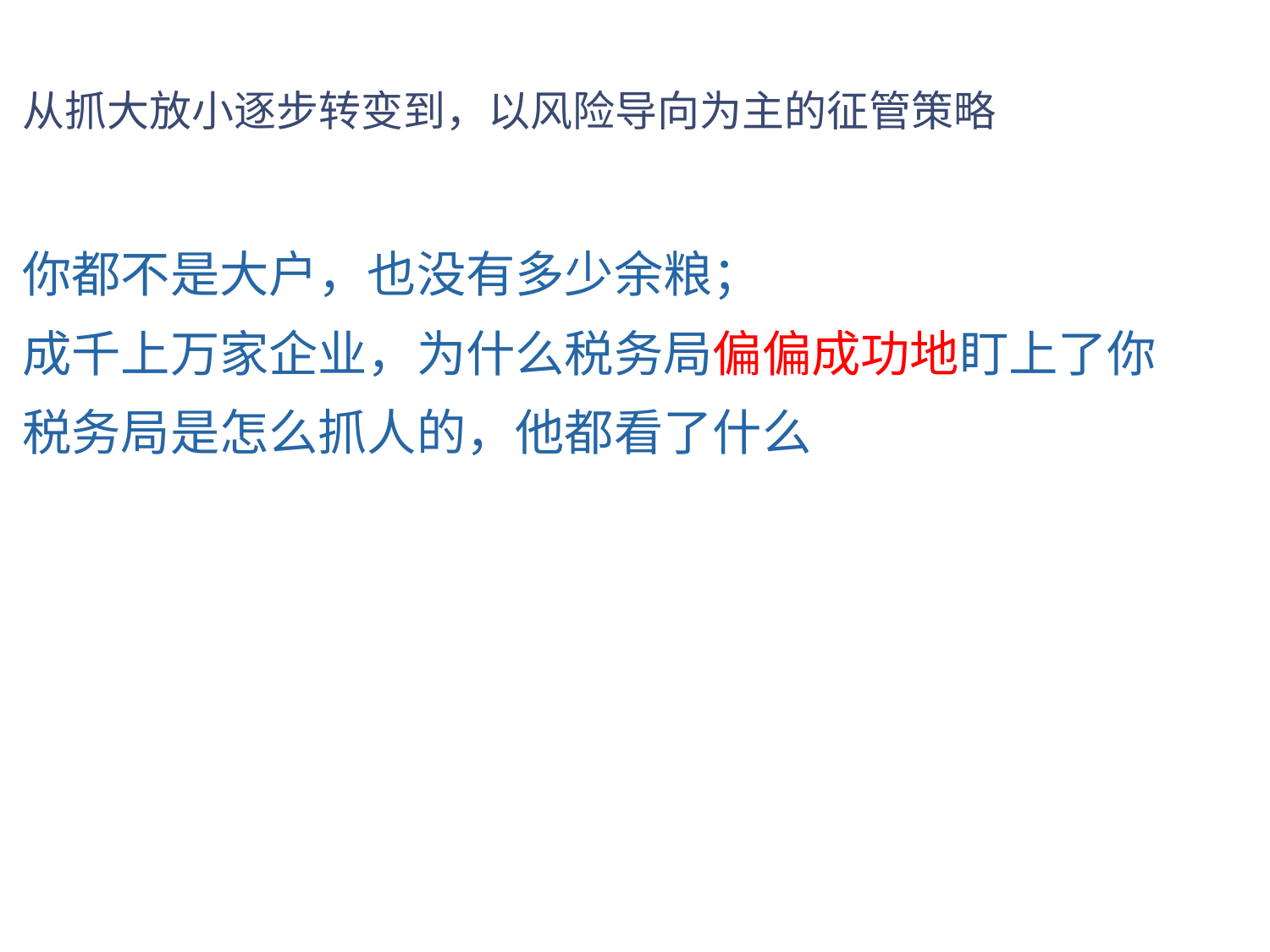

从抓大放小逐步转变到，以风险导向为主的征管策略
你都不是大户，也没有多少余粮；
成千上万家企业，为什么税务局偏偏成功地盯上了你
税务局是怎么抓人的，他都看了什么